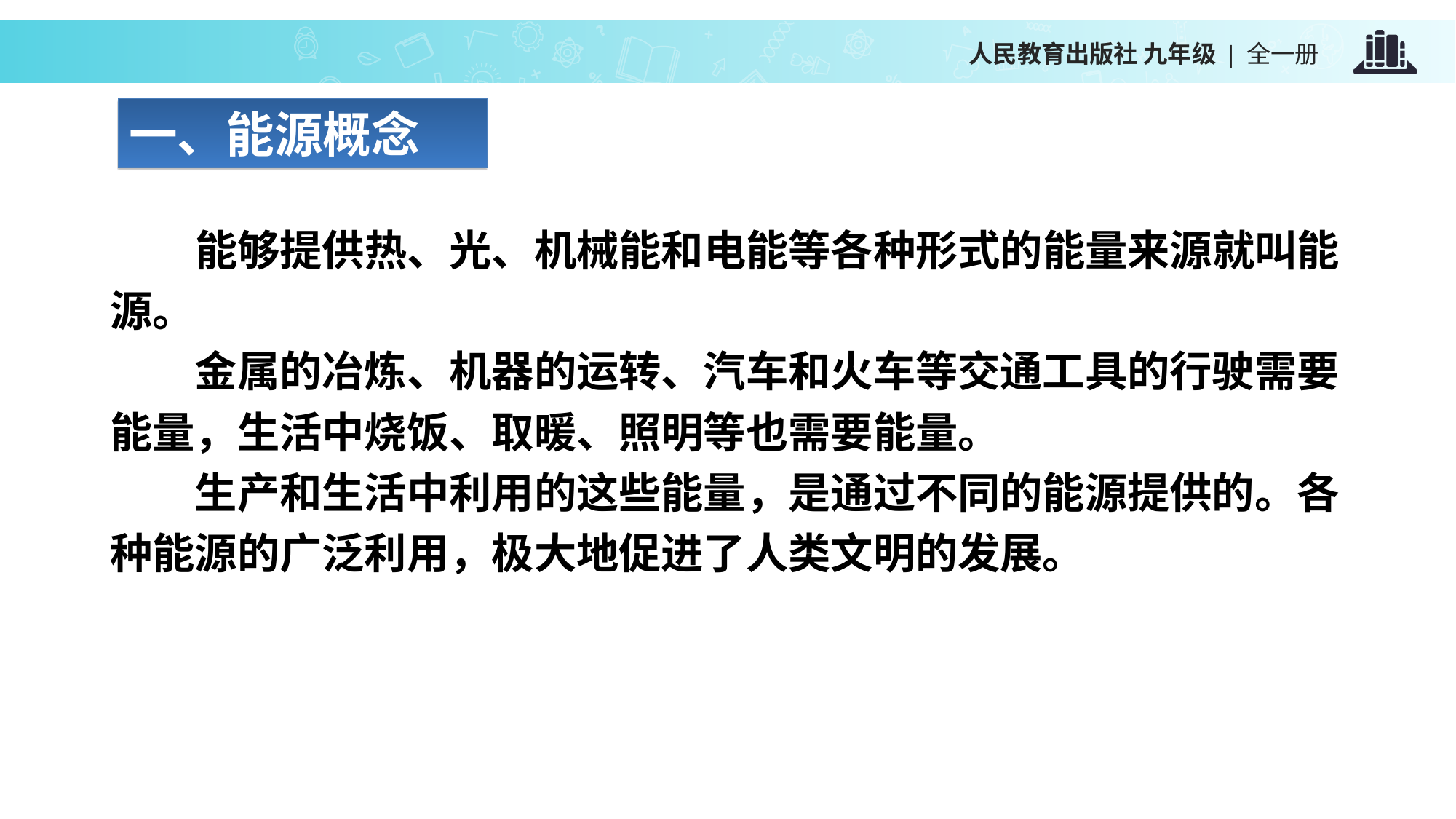

一、能源概念
　　能够提供热、光、机械能和电能等各种形式的能量来源就叫能源。
　　金属的冶炼、机器的运转、汽车和火车等交通工具的行驶需要能量，生活中烧饭、取暖、照明等也需要能量。
　　生产和生活中利用的这些能量，是通过不同的能源提供的。各种能源的广泛利用，极大地促进了人类文明的发展。